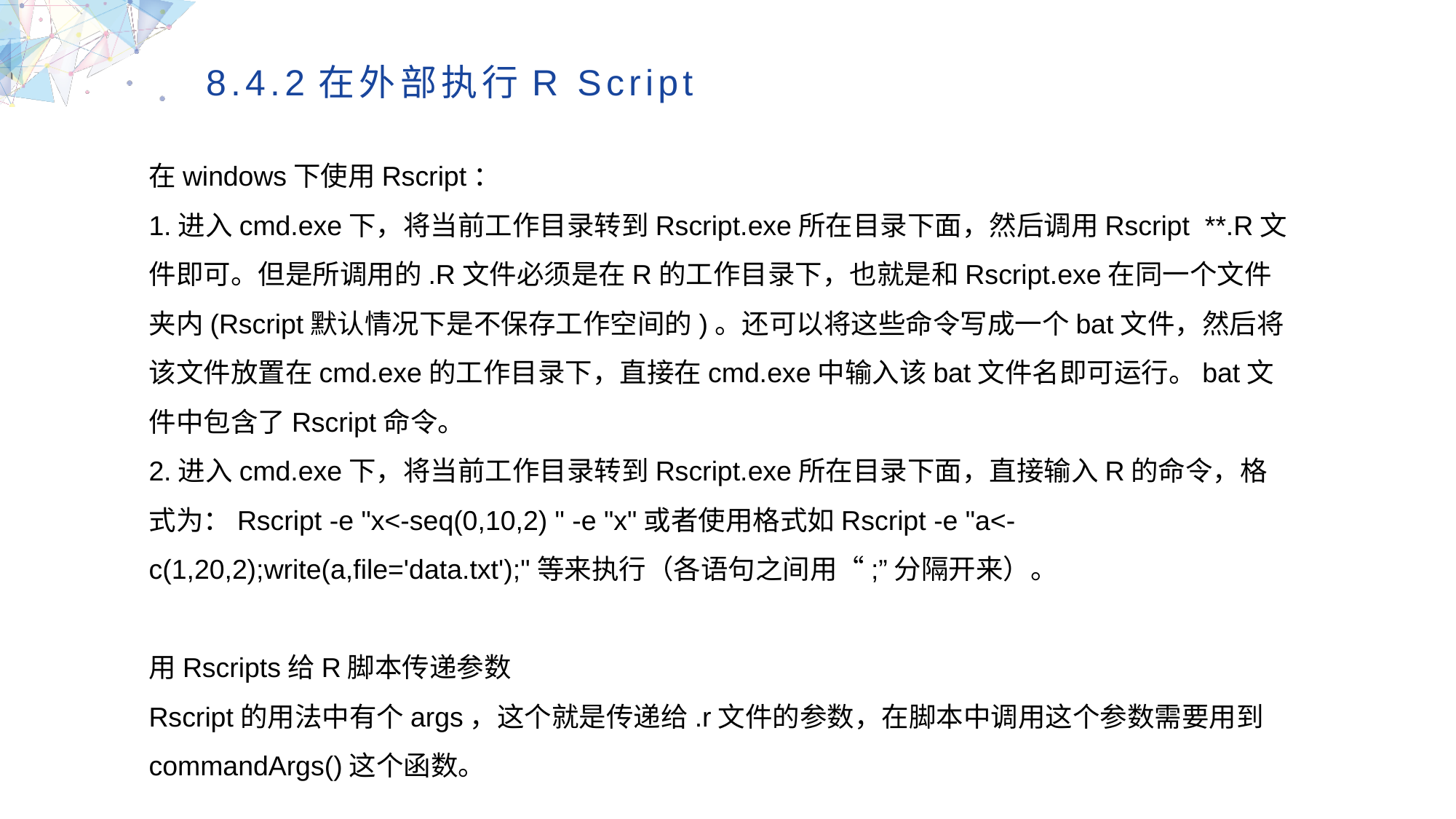

8.4.2在外部执行R Script
在windows下使用Rscript：
1.进入cmd.exe下，将当前工作目录转到Rscript.exe所在目录下面，然后调用Rscript  **.R文件即可。但是所调用的.R文件必须是在R的工作目录下，也就是和Rscript.exe在同一个文件夹内(Rscript默认情况下是不保存工作空间的)。还可以将这些命令写成一个bat文件，然后将该文件放置在cmd.exe的工作目录下，直接在cmd.exe中输入该bat文件名即可运行。bat文件中包含了Rscript命令。
2.进入cmd.exe下，将当前工作目录转到Rscript.exe所在目录下面，直接输入R的命令，格式为：Rscript -e "x<-seq(0,10,2) " -e "x"或者使用格式如Rscript -e "a<-c(1,20,2);write(a,file='data.txt');"等来执行（各语句之间用“;”分隔开来）。

用Rscripts给R脚本传递参数
Rscript的用法中有个args，这个就是传递给.r文件的参数，在脚本中调用这个参数需要用到commandArgs()这个函数。

MULTIPURPOSE PRESENTATION TEMPLATE | UNIQUE DESIGN
Welcome Message
Please replace text, click add relevant headline, modify the text content, also can copy your content to this directly. Please replace text, click add relevant headline, modify the text content, also can copy your content to this directly.